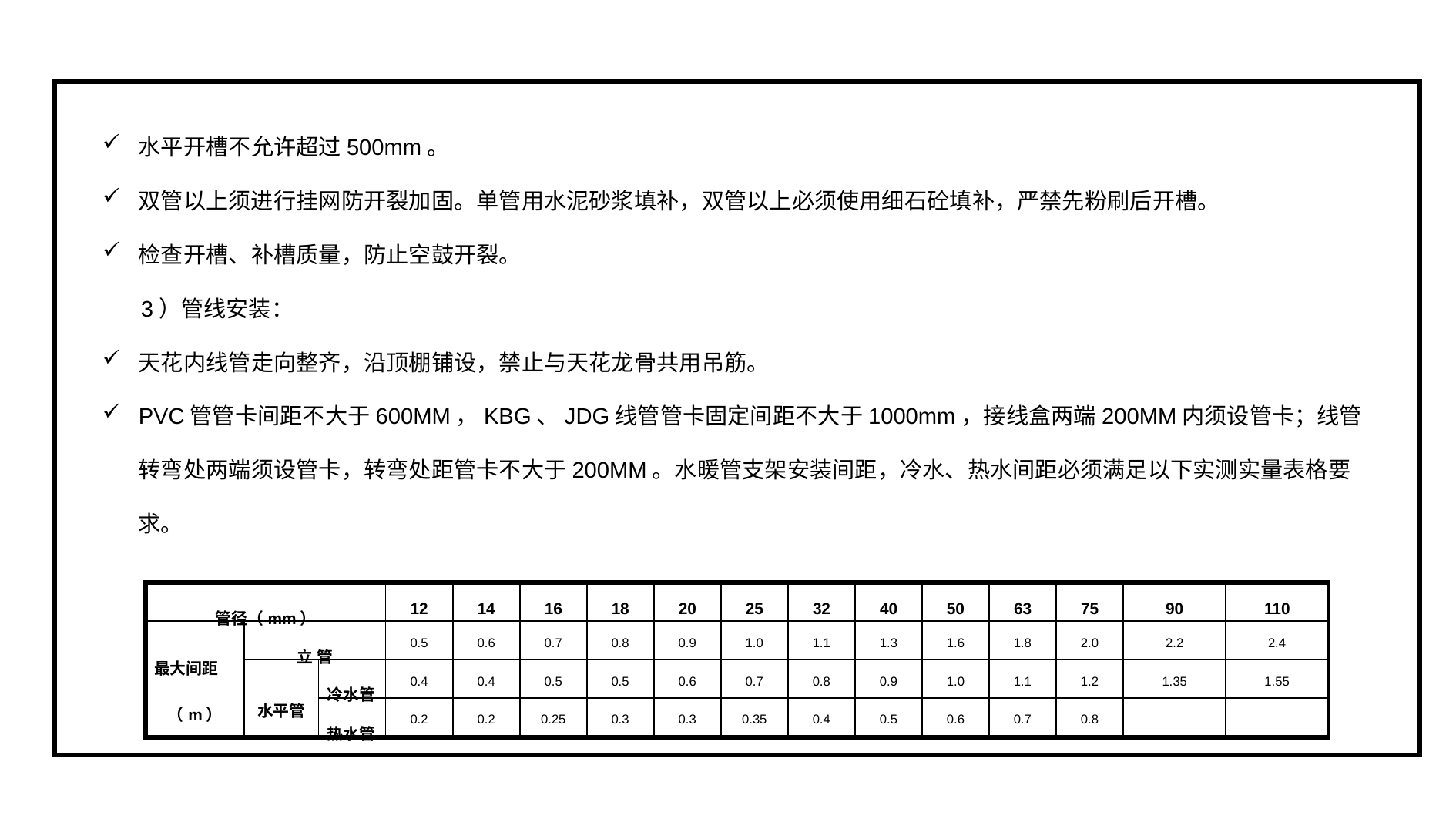

水平开槽不允许超过500mm。
双管以上须进行挂网防开裂加固。单管用水泥砂浆填补，双管以上必须使用细石砼填补，严禁先粉刷后开槽。
检查开槽、补槽质量，防止空鼓开裂。
3）管线安装：
天花内线管走向整齐，沿顶棚铺设，禁止与天花龙骨共用吊筋。
PVC管管卡间距不大于600MM，KBG、JDG线管管卡固定间距不大于1000mm，接线盒两端200MM内须设管卡；线管转弯处两端须设管卡，转弯处距管卡不大于200MM。水暖管支架安装间距，冷水、热水间距必须满足以下实测实量表格要求。

| 管径（mm） |  |  | 12 | 14 | 16 | 18 | 20 | 25 | 32 | 40 | 50 | 63 | 75 | 90 | 110 |
| --- | --- | --- | --- | --- | --- | --- | --- | --- | --- | --- | --- | --- | --- | --- | --- |
| 最大间距 （m） | 立 管 |  | 0.5 | 0.6 | 0.7 | 0.8 | 0.9 | 1.0 | 1.1 | 1.3 | 1.6 | 1.8 | 2.0 | 2.2 | 2.4 |
|  | 水平管 | 冷水管 | 0.4 | 0.4 | 0.5 | 0.5 | 0.6 | 0.7 | 0.8 | 0.9 | 1.0 | 1.1 | 1.2 | 1.35 | 1.55 |
|  |  | 热水管 | 0.2 | 0.2 | 0.25 | 0.3 | 0.3 | 0.35 | 0.4 | 0.5 | 0.6 | 0.7 | 0.8 |  |  |
|  |
| --- |